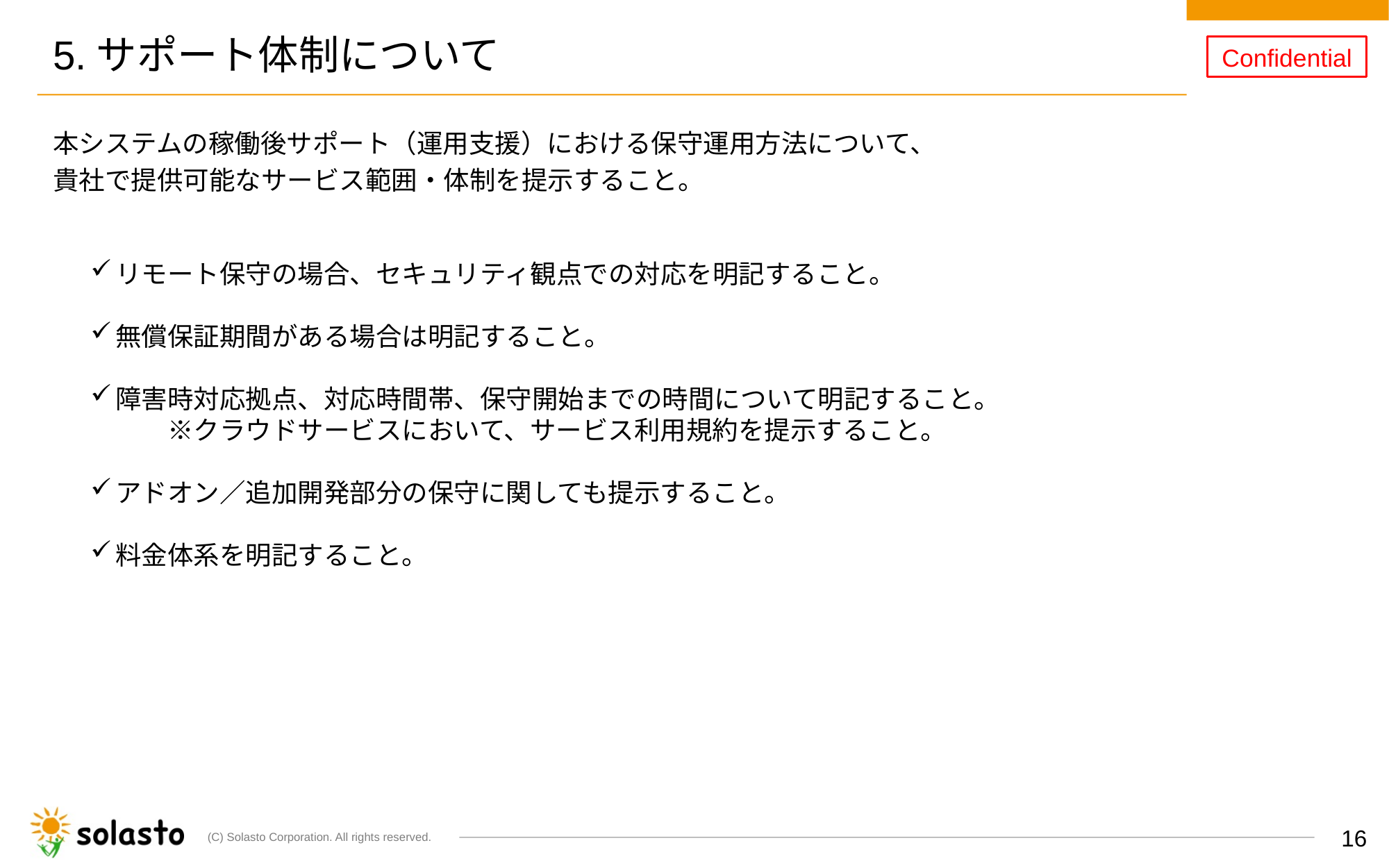

# 5.サポート体制について
本システムの稼働後サポート（運用支援）における保守運用方法について、
貴社で提供可能なサービス範囲・体制を提示すること。

リモート保守の場合、セキュリティ観点での対応を明記すること。

無償保証期間がある場合は明記すること。

障害時対応拠点、対応時間帯、保守開始までの時間について明記すること。
　　※クラウドサービスにおいて、サービス利用規約を提示すること。

アドオン／追加開発部分の保守に関しても提示すること。

料金体系を明記すること。